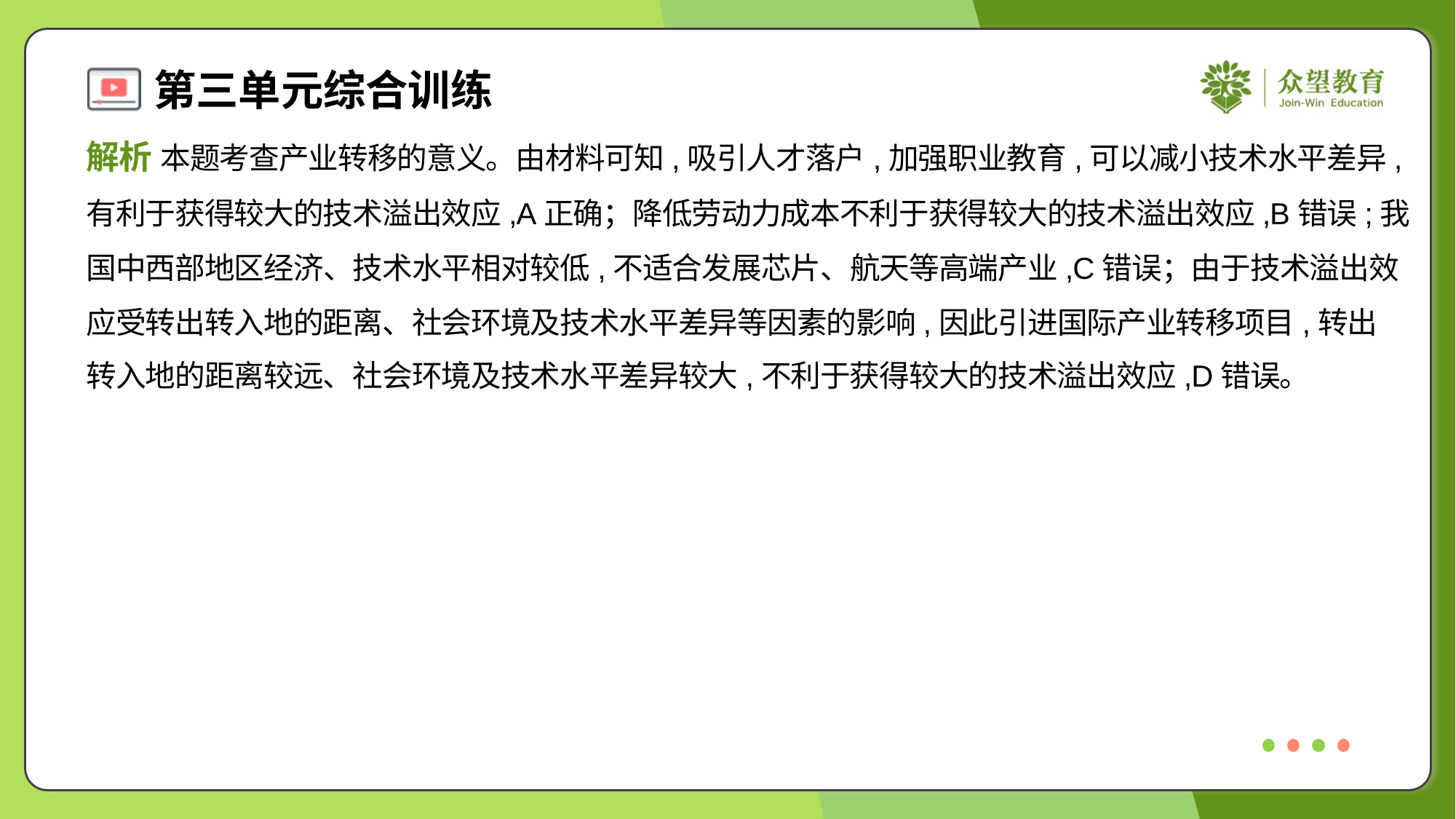

解析 本题考查产业转移的意义。由材料可知,吸引人才落户,加强职业教育,可以减小技术水平差异,
有利于获得较大的技术溢出效应,A正确；降低劳动力成本不利于获得较大的技术溢出效应,B错误;我
国中西部地区经济、技术水平相对较低,不适合发展芯片、航天等高端产业,C错误；由于技术溢出效
应受转出转入地的距离、社会环境及技术水平差异等因素的影响,因此引进国际产业转移项目,转出
转入地的距离较远、社会环境及技术水平差异较大,不利于获得较大的技术溢出效应,D错误。